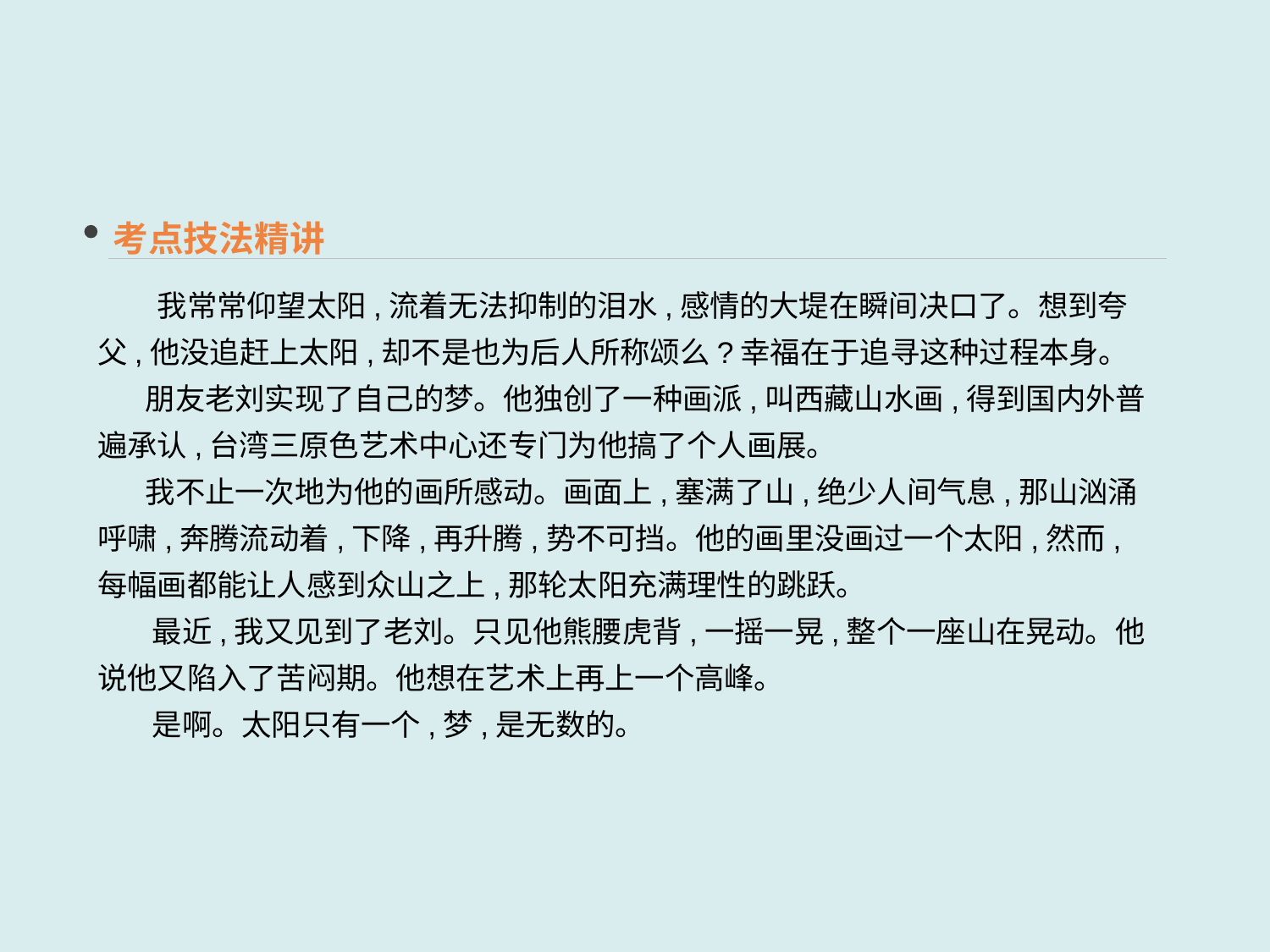

考点技法精讲

　　我常常仰望太阳,流着无法抑制的泪水,感情的大堤在瞬间决口了。想到夸父,他没追赶上太阳,却不是也为后人所称颂么?幸福在于追寻这种过程本身。
      朋友老刘实现了自己的梦。他独创了一种画派,叫西藏山水画,得到国内外普遍承认,台湾三原色艺术中心还专门为他搞了个人画展。
      我不止一次地为他的画所感动。画面上,塞满了山,绝少人间气息,那山汹涌呼啸,奔腾流动着,下降,再升腾,势不可挡。他的画里没画过一个太阳,然而,每幅画都能让人感到众山之上,那轮太阳充满理性的跳跃。
       最近,我又见到了老刘。只见他熊腰虎背,一摇一晃,整个一座山在晃动。他说他又陷入了苦闷期。他想在艺术上再上一个高峰。
       是啊。太阳只有一个,梦,是无数的。